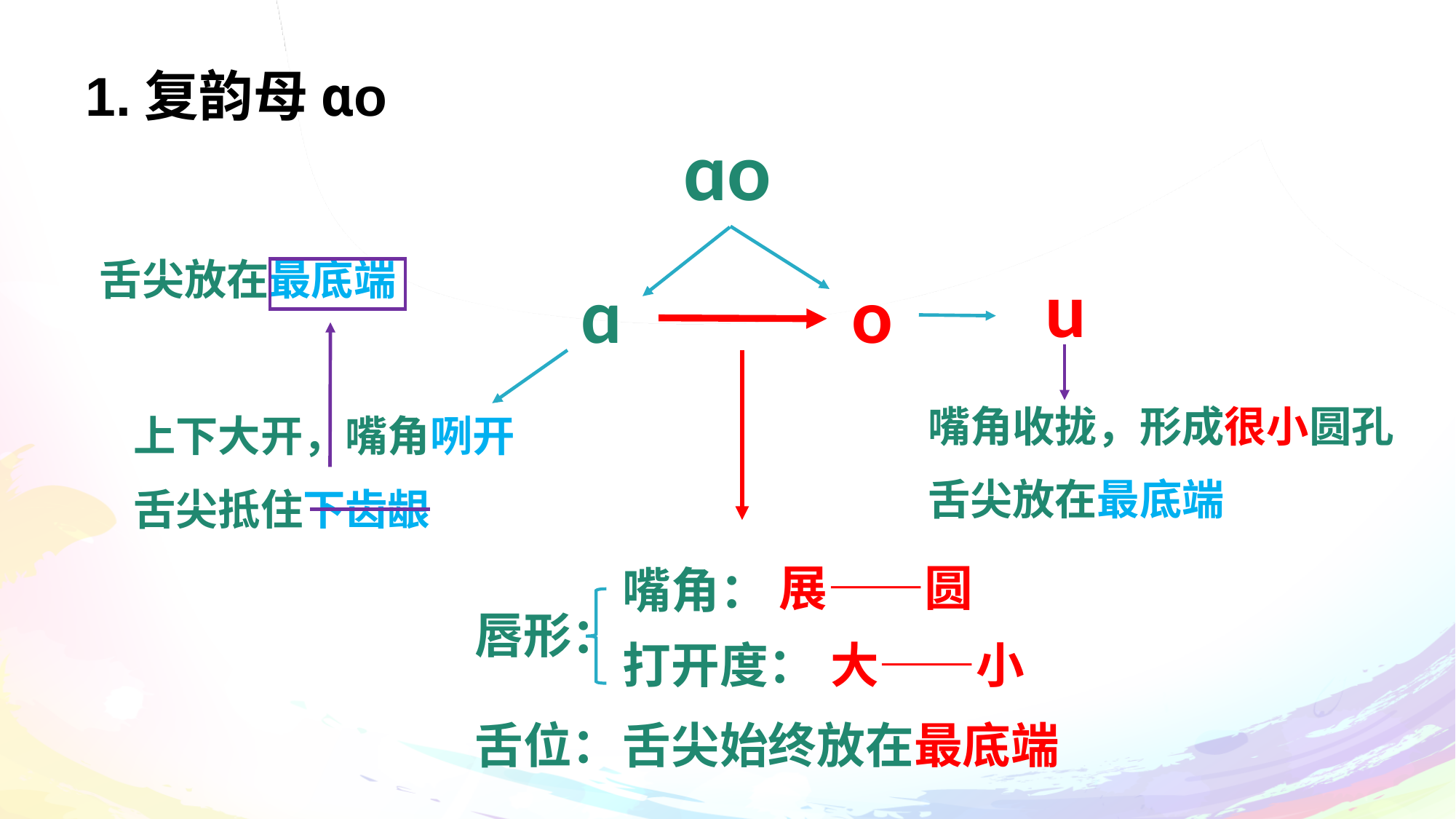

# 1.复韵母ɑo
ɑo
舌尖放在最底端

u
o
ɑ
嘴角收拢，形成很小圆孔
舌尖放在最底端
上下大开，嘴角咧开
舌尖抵住下齿龈
展——圆
嘴角：

唇形：
打开度：
大——小
舌位：
舌尖始终放在最底端